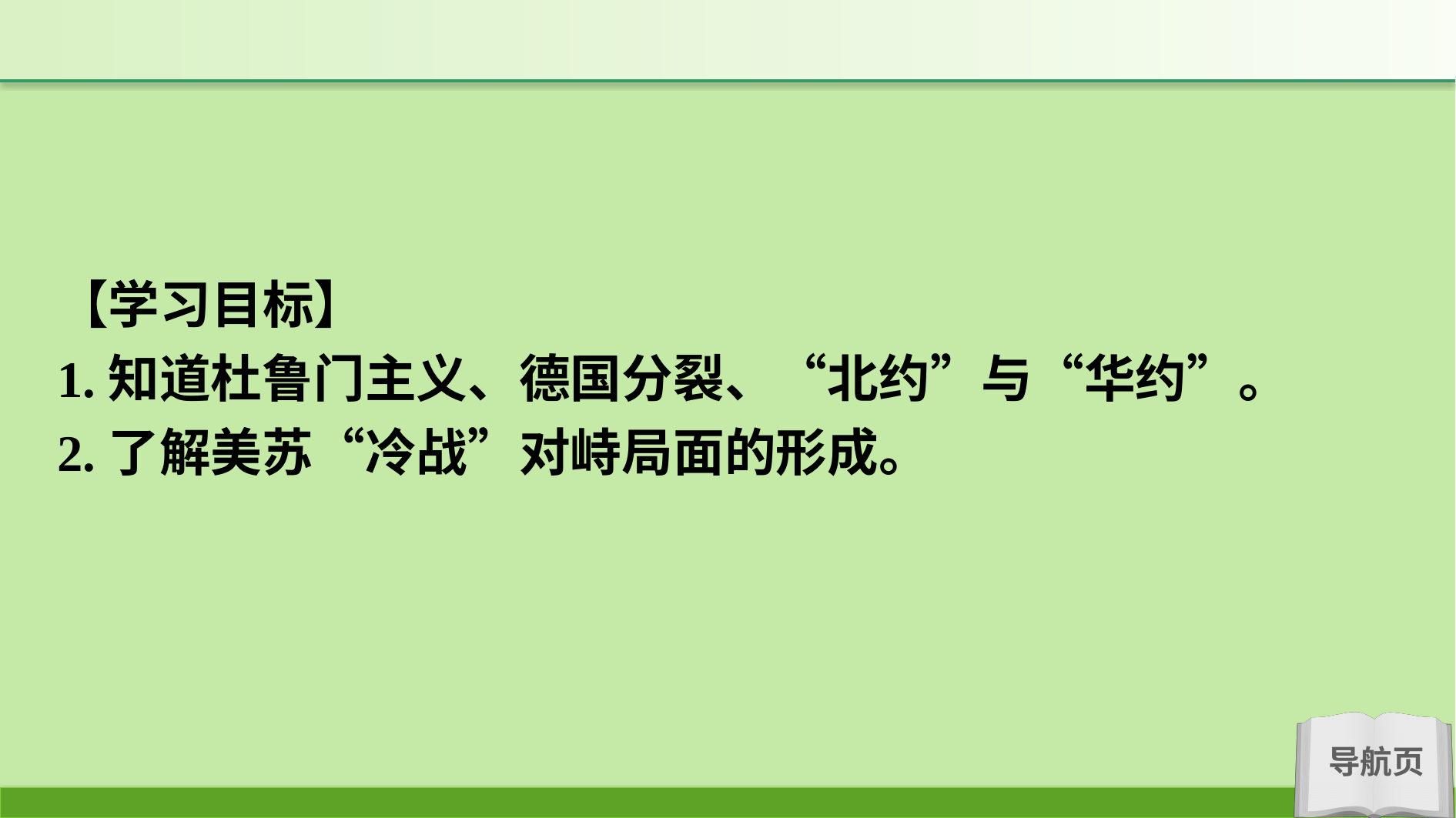

【学习目标】
1.知道杜鲁门主义、德国分裂、“北约”与“华约”。
2.了解美苏“冷战”对峙局面的形成。